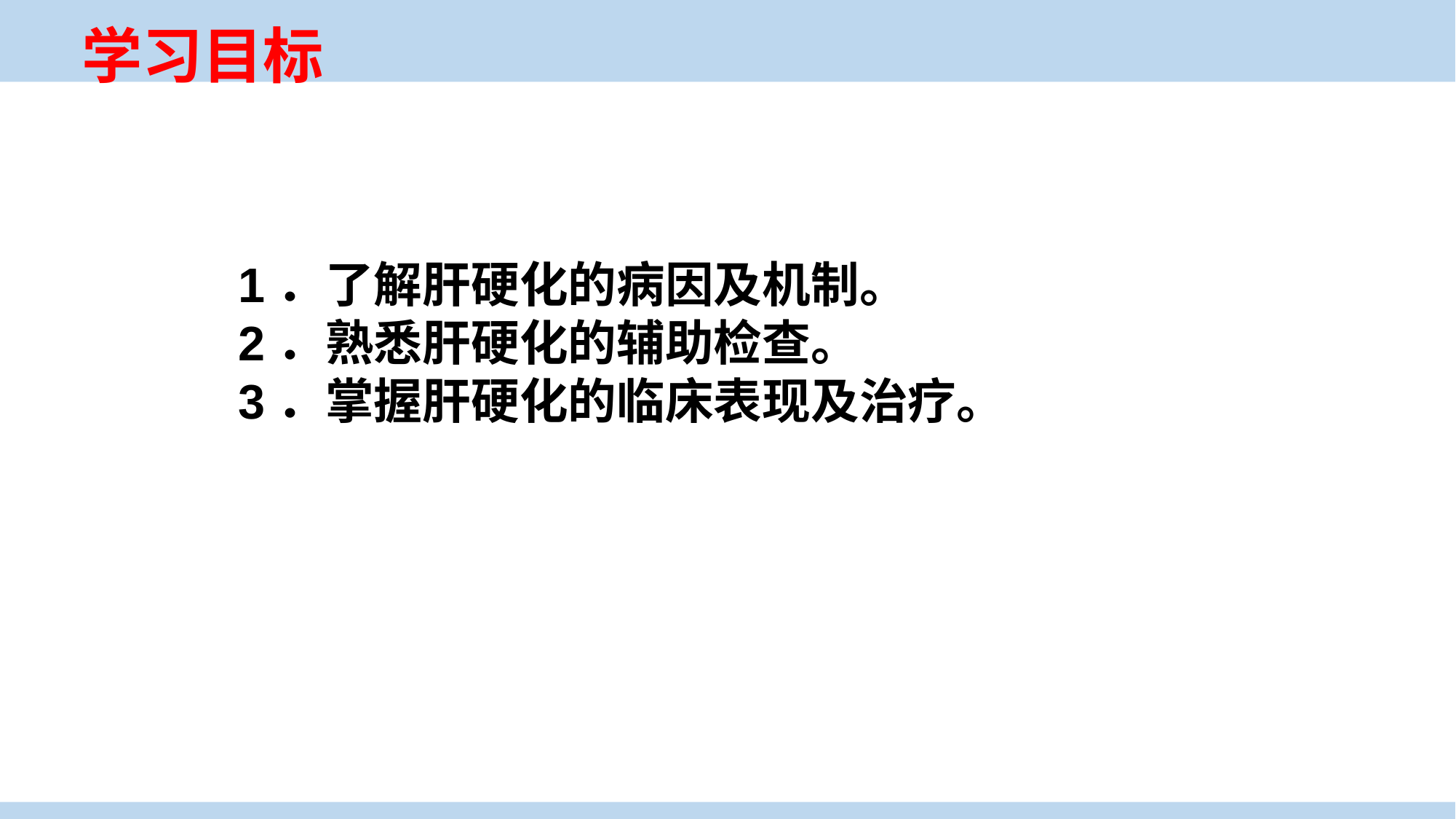

学习目标
1．了解肝硬化的病因及机制。
2．熟悉肝硬化的辅助检查。
3．掌握肝硬化的临床表现及治疗。